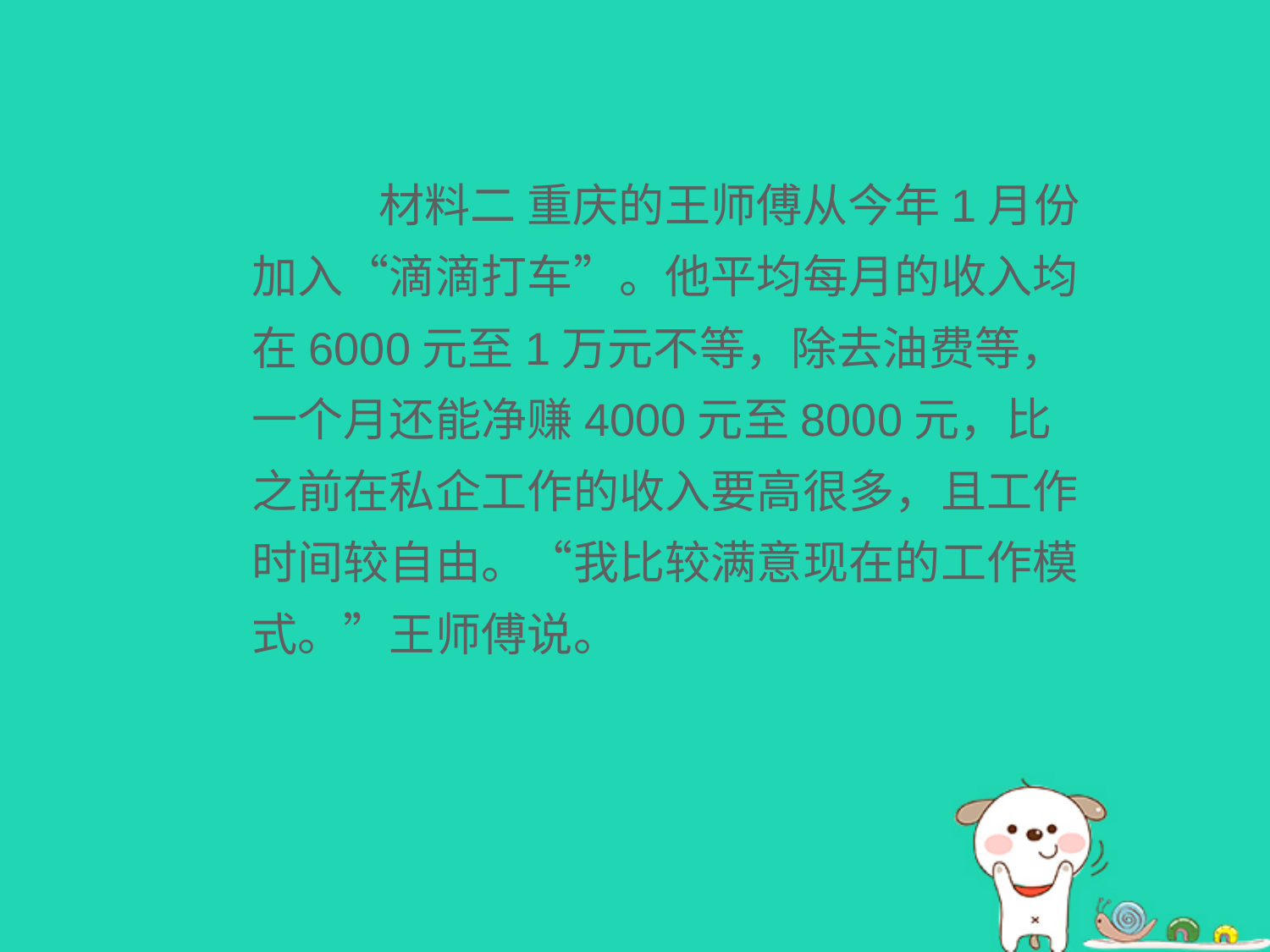

材料二 重庆的王师傅从今年1月份加入“滴滴打车”。他平均每月的收入均在6000元至1万元不等，除去油费等，一个月还能净赚4000元至8000元，比之前在私企工作的收入要高很多，且工作时间较自由。“我比较满意现在的工作模式。”王师傅说。